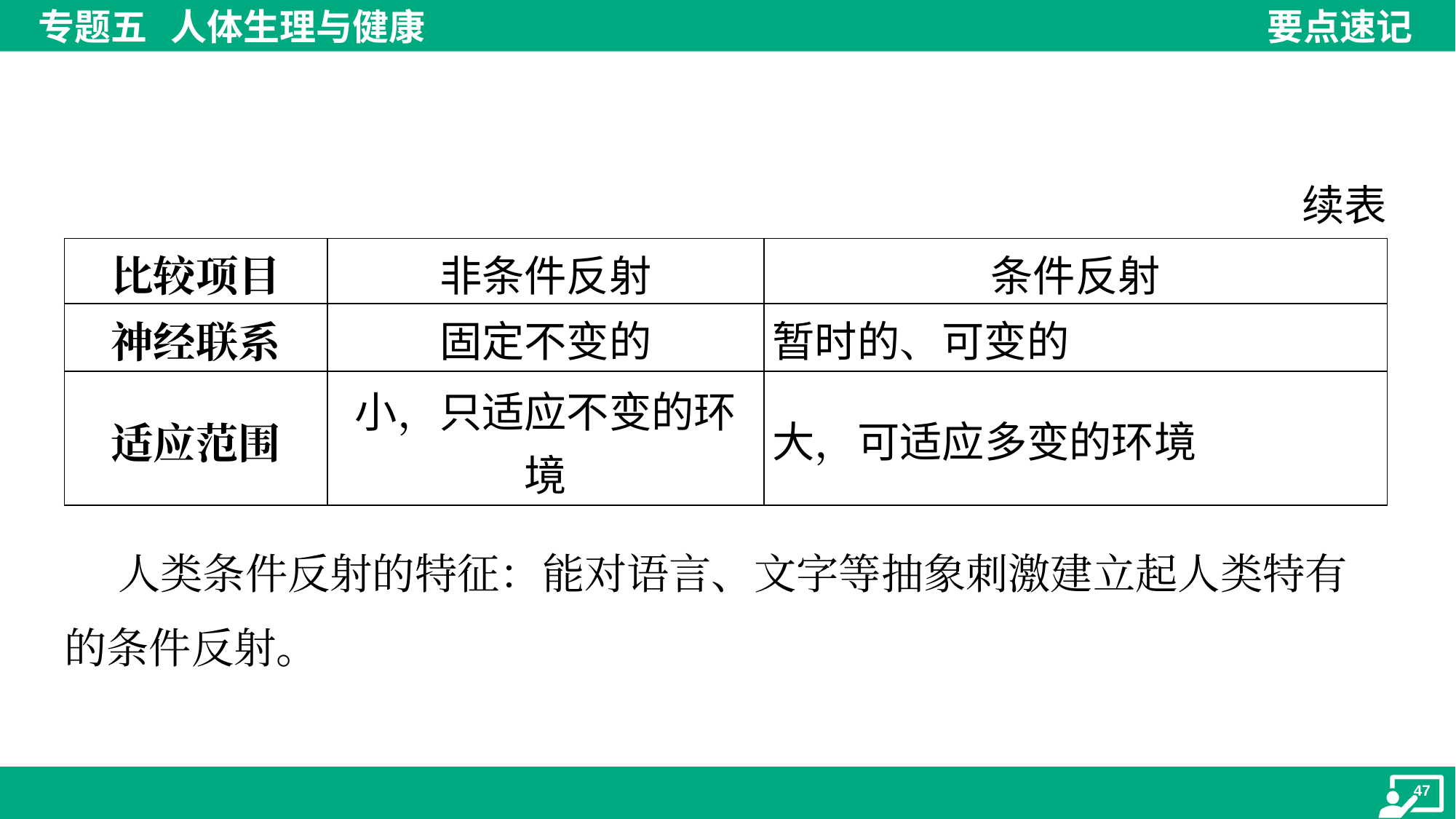

续表
| 比较项目 | 非条件反射 | 条件反射 |
| --- | --- | --- |
| 神经联系 | 固定不变的 | 暂时的、可变的 |
| 适应范围 | 小，只适应不变的环 境 | 大，可适应多变的环境 |
    人类条件反射的特征：能对语言、文字等抽象刺激建立起人类特有
的条件反射。